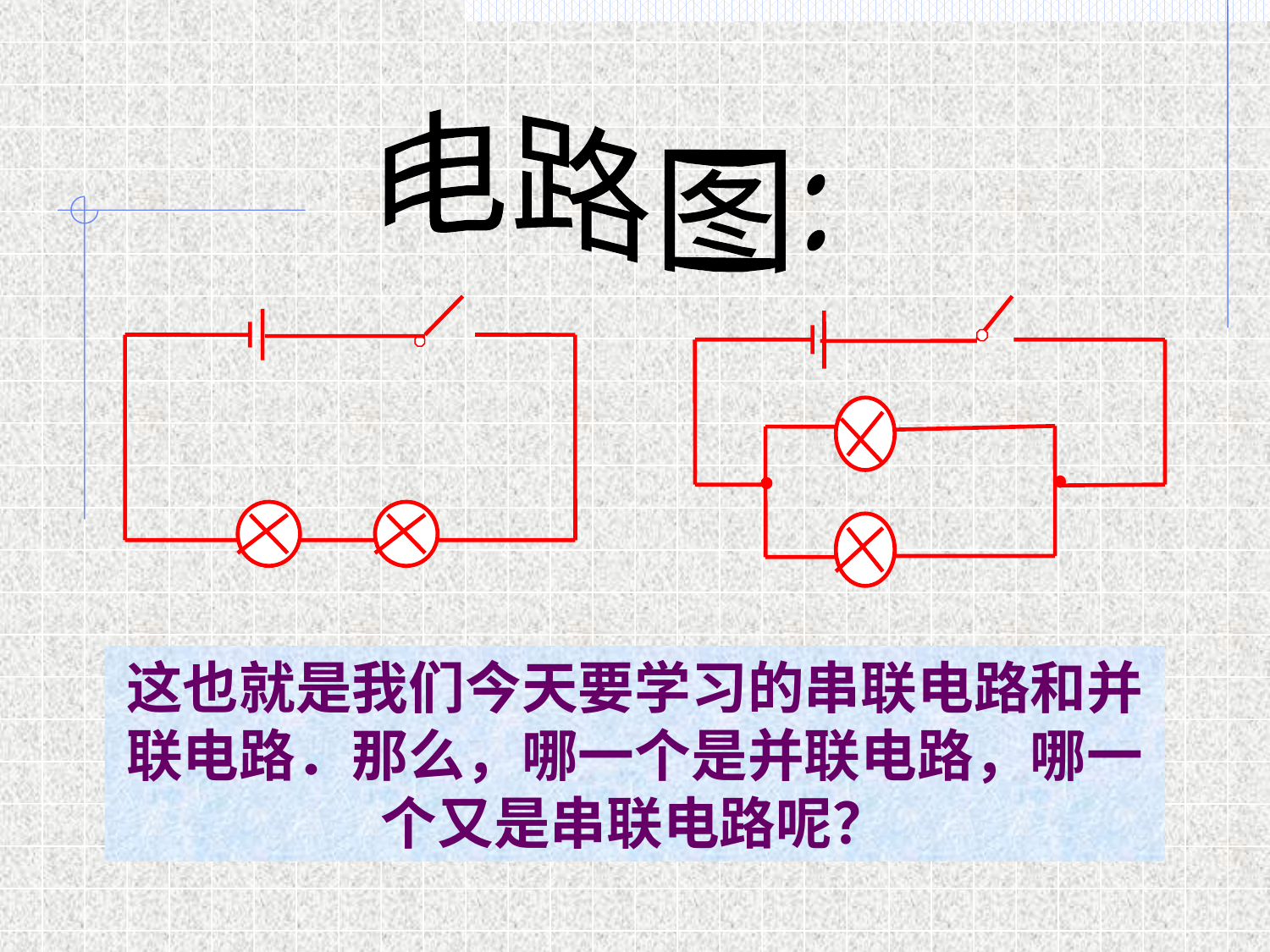

电路图:

这也就是我们今天要学习的串联电路和并联电路．那么，哪一个是并联电路，哪一个又是串联电路呢？